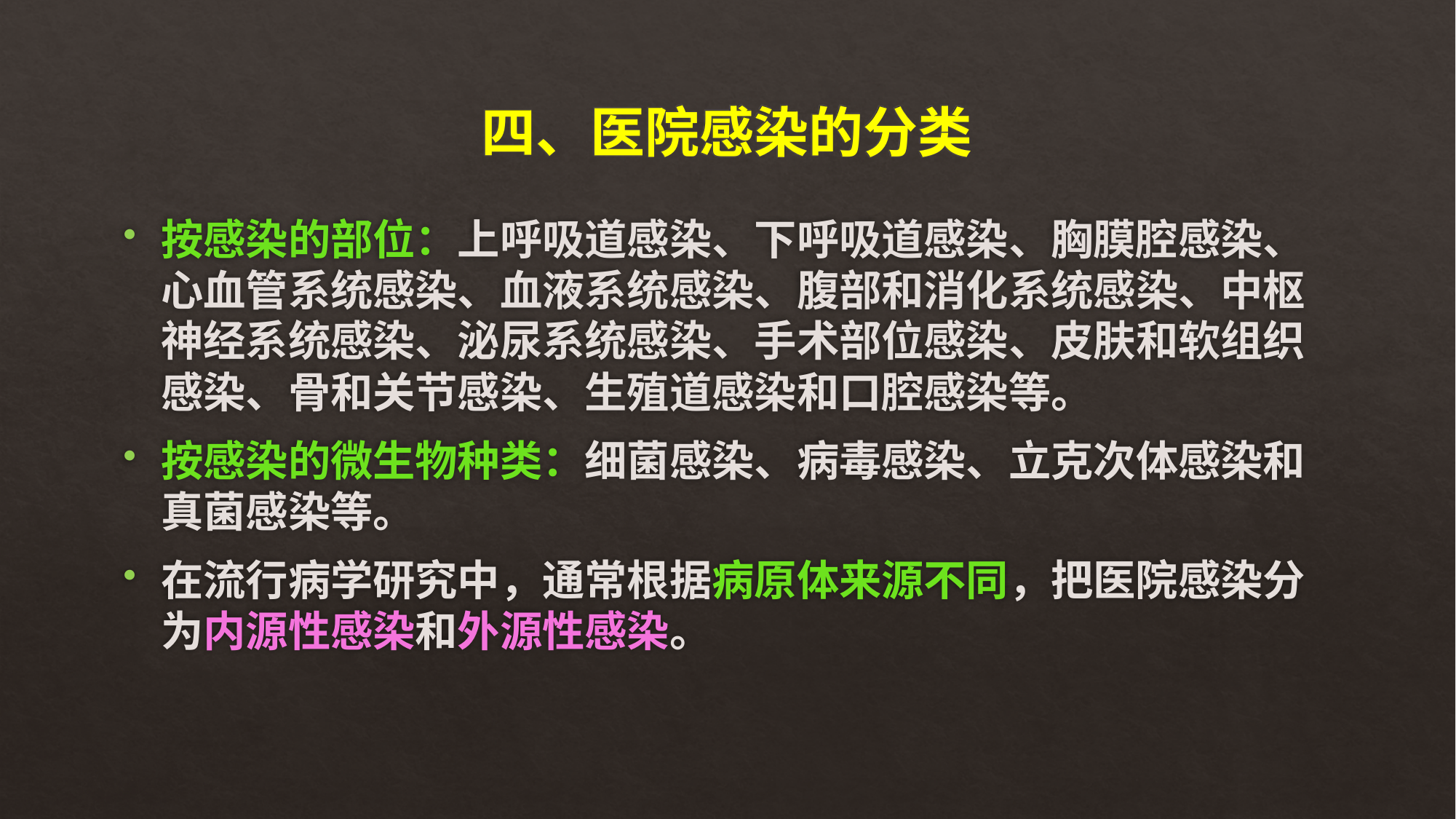

# 四、医院感染的分类
按感染的部位：上呼吸道感染、下呼吸道感染、胸膜腔感染、心血管系统感染、血液系统感染、腹部和消化系统感染、中枢神经系统感染、泌尿系统感染、手术部位感染、皮肤和软组织感染、骨和关节感染、生殖道感染和口腔感染等。
按感染的微生物种类：细菌感染、病毒感染、立克次体感染和真菌感染等。
在流行病学研究中，通常根据病原体来源不同，把医院感染分为内源性感染和外源性感染。